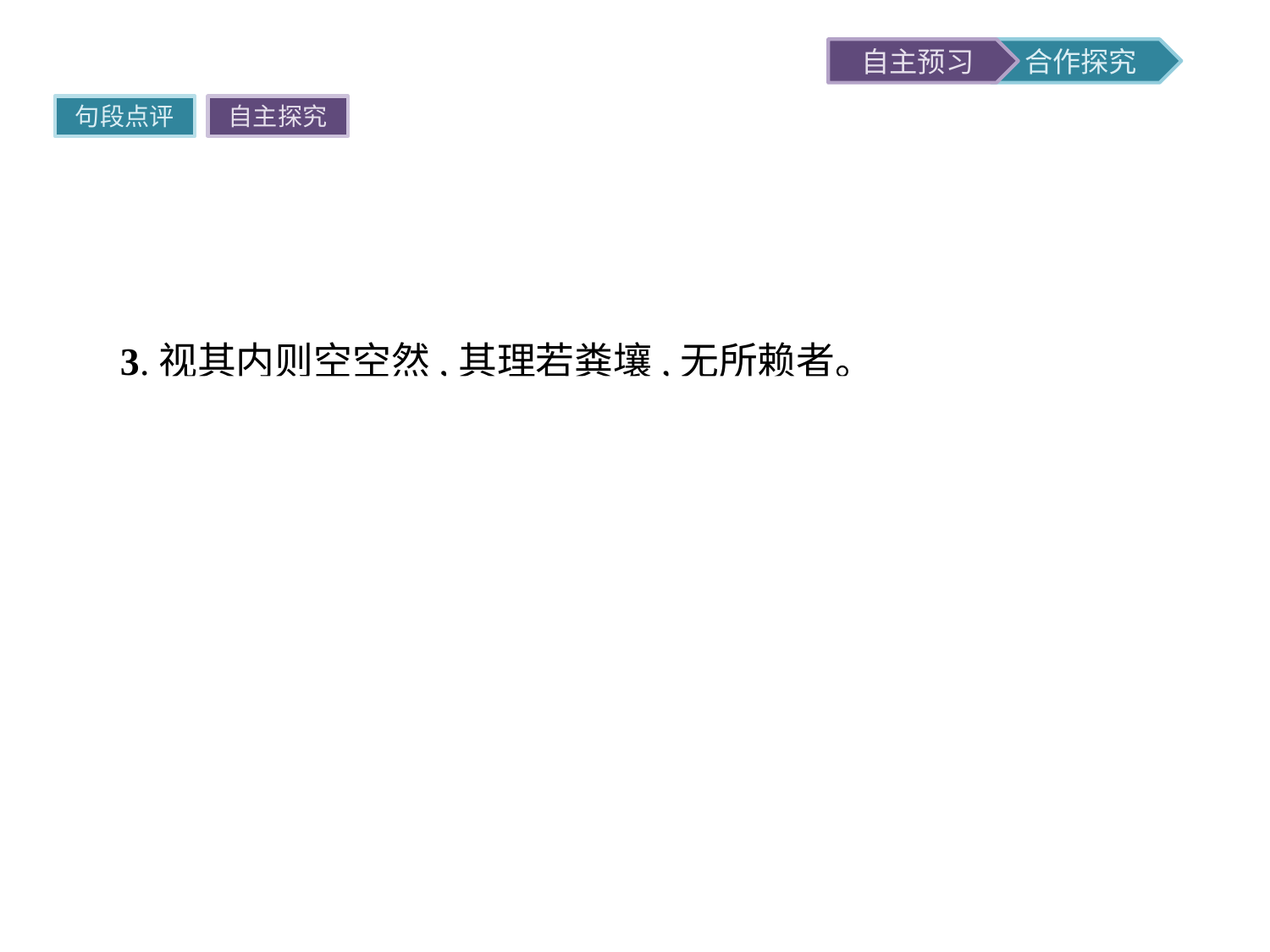

句段点评
自主探究
3.视其内则空空然,其理若粪壤,无所赖者。
翻译看那鞭子里面是空空如也,它的质地如泥土,中间空疏,无所依赖。
点评富家子甘心受骗,落得鞭折人伤的下场后,才发现鞭子的质地如泥土,中间空疏。运用形象的比喻让我们真实地感受到鞭子的物所不值,这也是我们能预料到的结果。